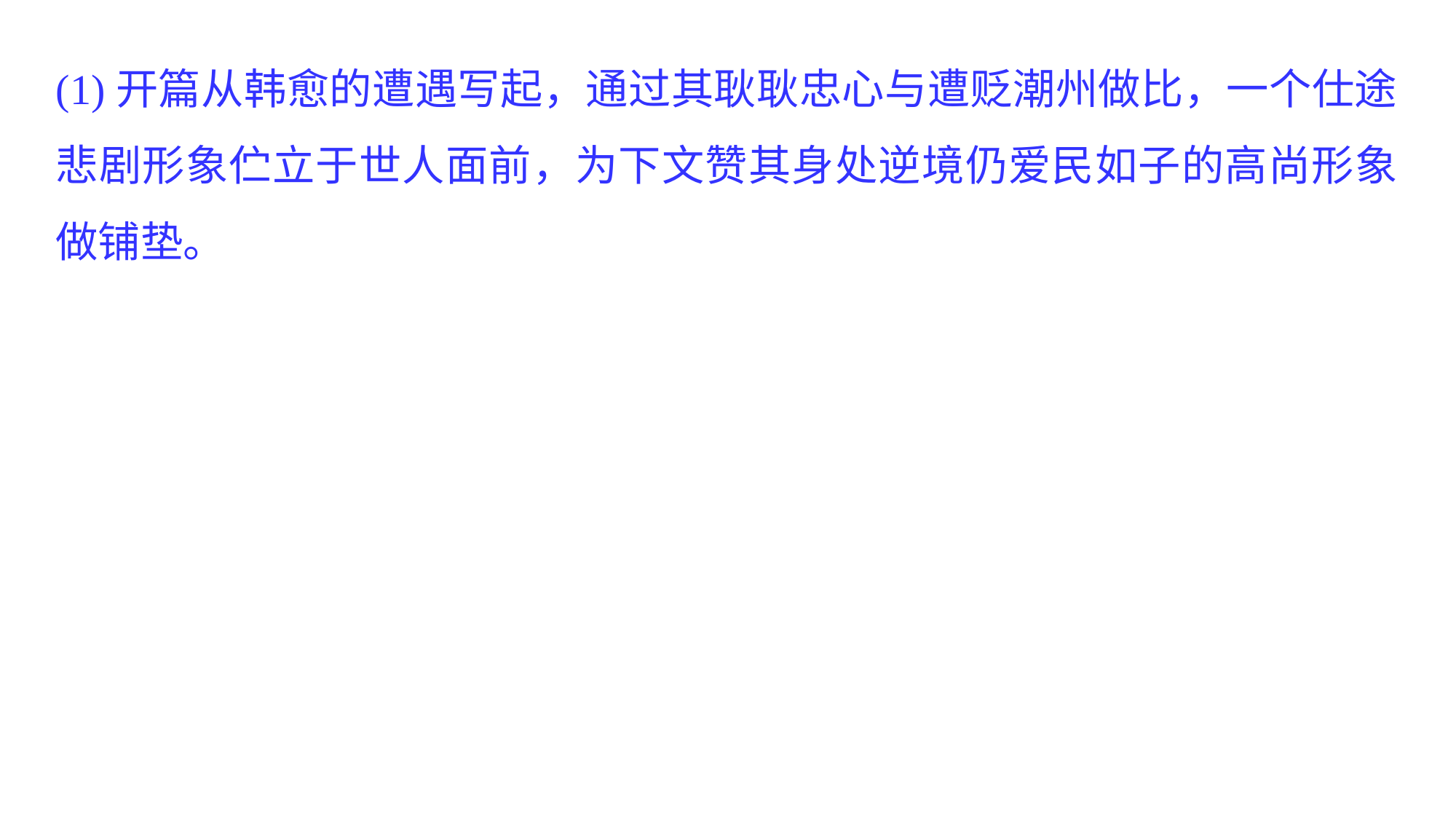

(1)开篇从韩愈的遭遇写起，通过其耿耿忠心与遭贬潮州做比，一个仕途悲剧形象伫立于世人面前，为下文赞其身处逆境仍爱民如子的高尚形象做铺垫。